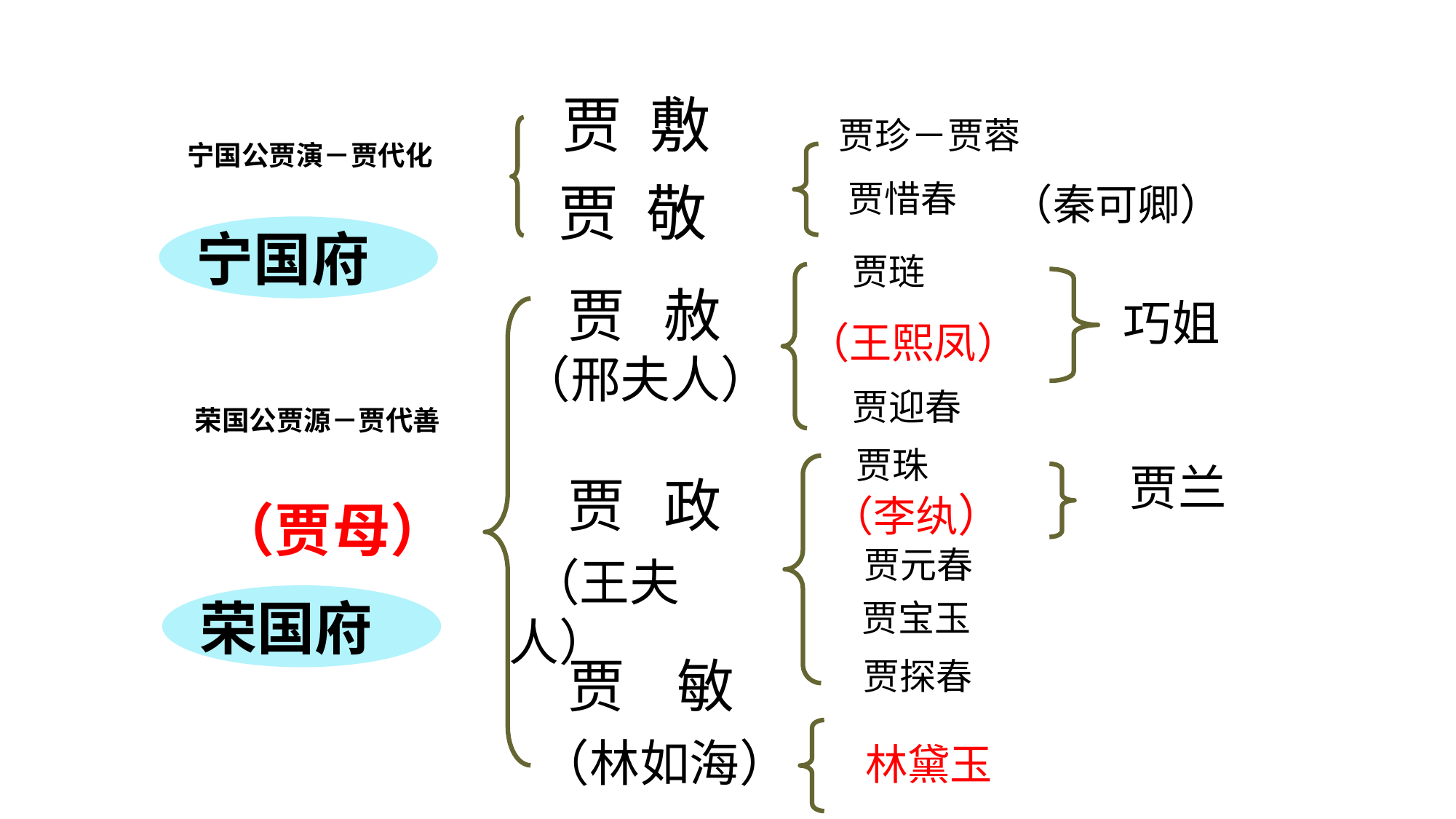

贾  敷
贾珍－贾蓉

宁国公贾演－贾代化

贾  敬
贾惜春
（秦可卿）

宁国府
贾琏

 贾   赦

巧姐

（王熙凤）

（邢夫人）
贾迎春
荣国公贾源－贾代善
   贾珠

贾兰

 贾   政

   （李纨）

（贾母）
  贾元春
 （王夫人）

荣国府
  贾宝玉
  贾    敏
  贾探春

 （林如海）

 林黛玉